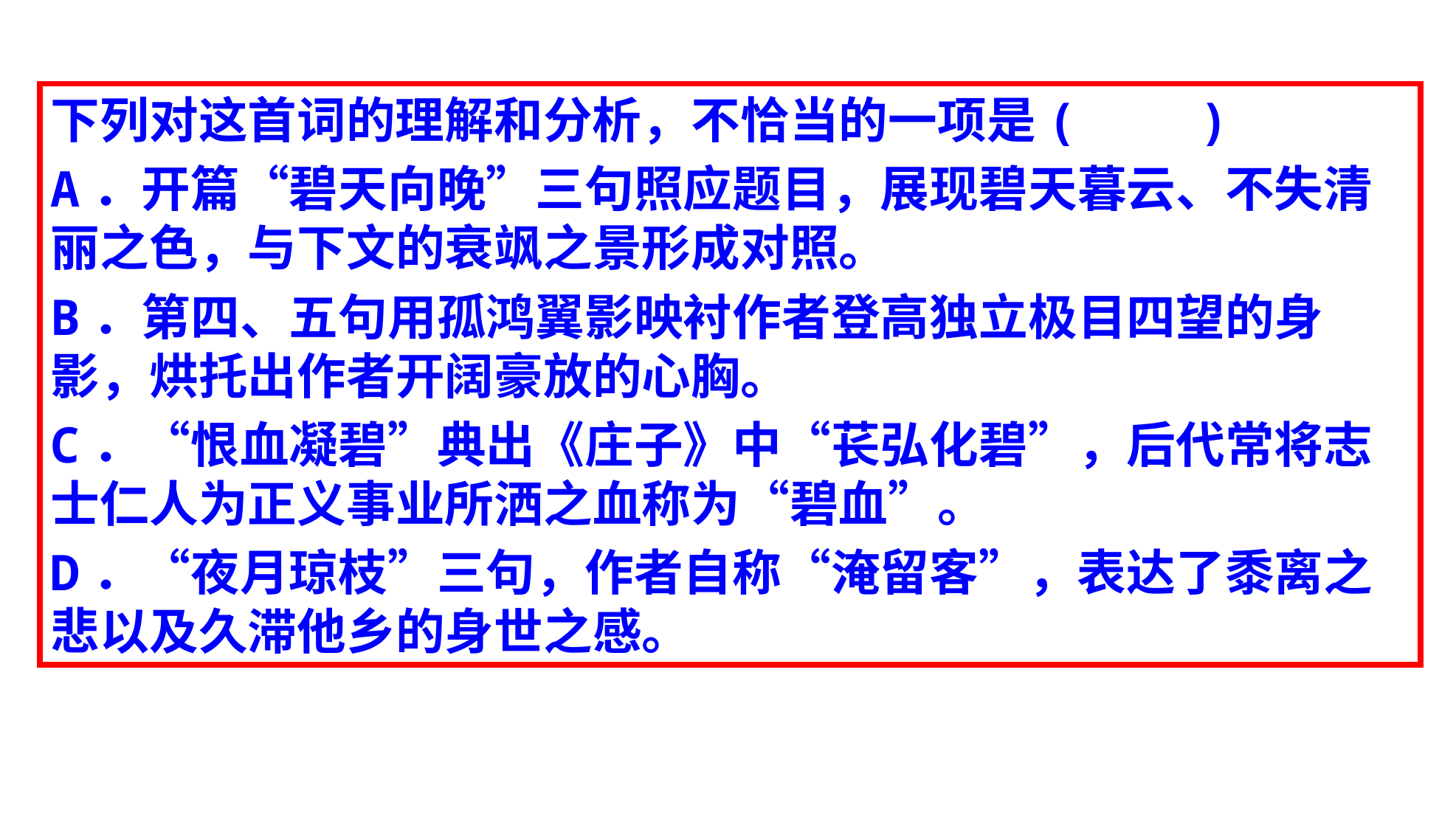

下列对这首词的理解和分析，不恰当的一项是(　　)
A．开篇“碧天向晚”三句照应题目，展现碧天暮云、不失清丽之色，与下文的衰飒之景形成对照。
B．第四、五句用孤鸿翼影映衬作者登高独立极目四望的身影，烘托出作者开阔豪放的心胸。
C．“恨血凝碧”典出《庄子》中“苌弘化碧”，后代常将志士仁人为正义事业所洒之血称为“碧血”。
D．“夜月琼枝”三句，作者自称“淹留客”，表达了黍离之悲以及久滞他乡的身世之感。